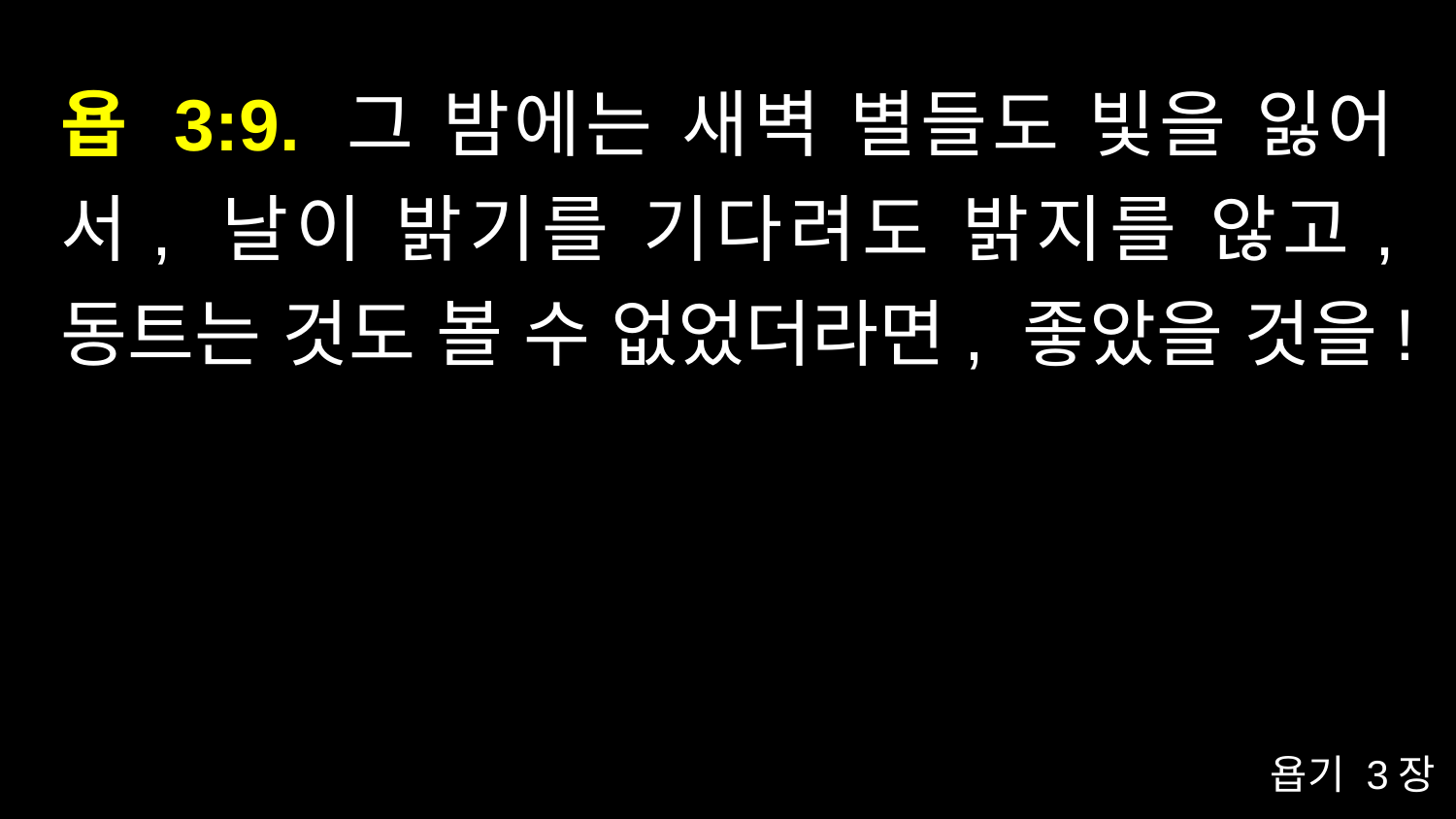

# 욥 3:9. 그 밤에는 새벽 별들도 빛을 잃어서, 날이 밝기를 기다려도 밝지를 않고, 동트는 것도 볼 수 없었더라면, 좋았을 것을!
욥기 3장